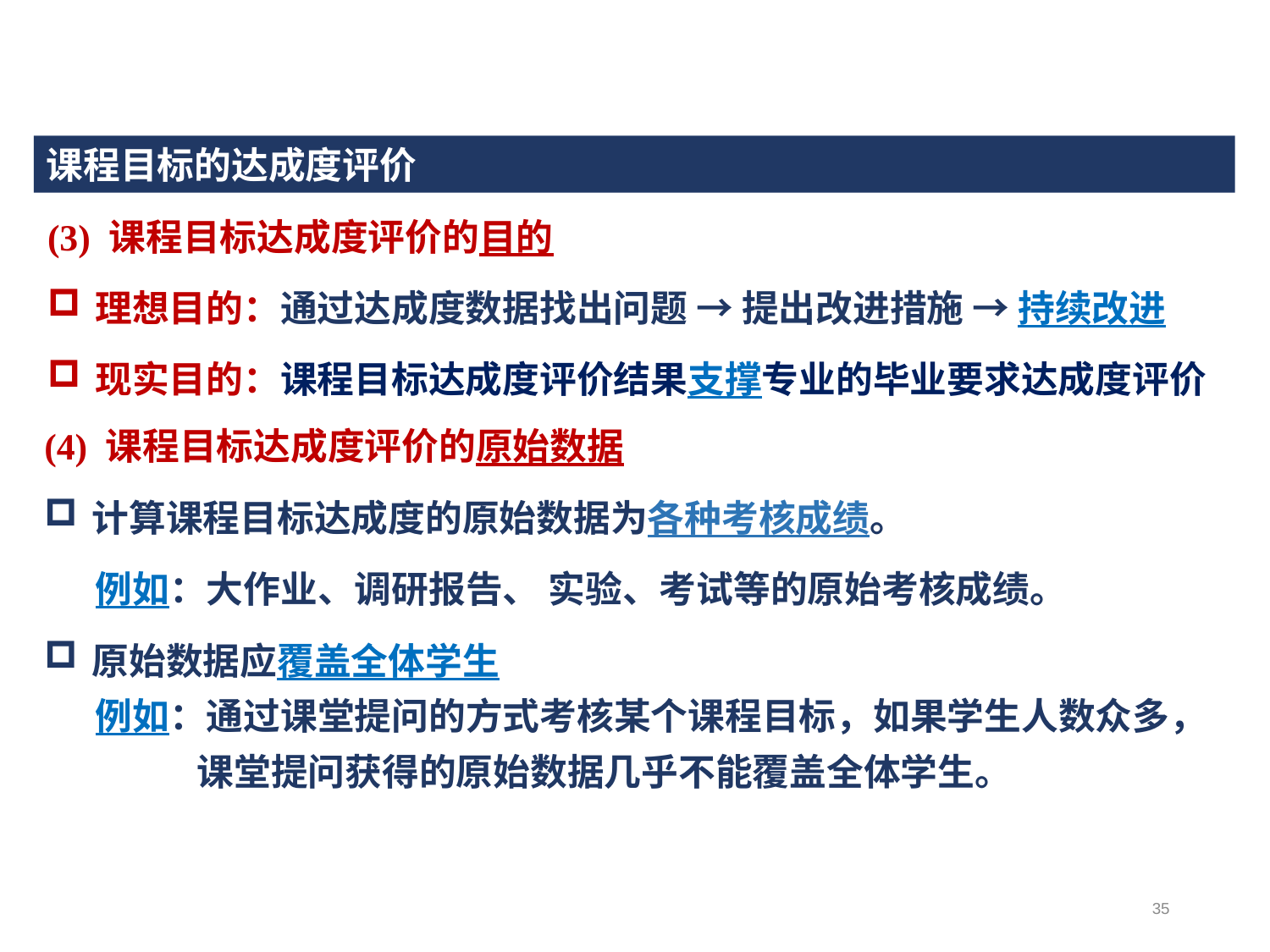

课程目标的达成度评价
(3) 课程目标达成度评价的目的
理想目的：通过达成度数据找出问题 → 提出改进措施 → 持续改进
现实目的：课程目标达成度评价结果支撑专业的毕业要求达成度评价
(4) 课程目标达成度评价的原始数据
计算课程目标达成度的原始数据为各种考核成绩。
     例如：大作业、调研报告、 实验、考试等的原始考核成绩。
原始数据应覆盖全体学生
     例如：通过课堂提问的方式考核某个课程目标，如果学生人数众多，
                 课堂提问获得的原始数据几乎不能覆盖全体学生。
35